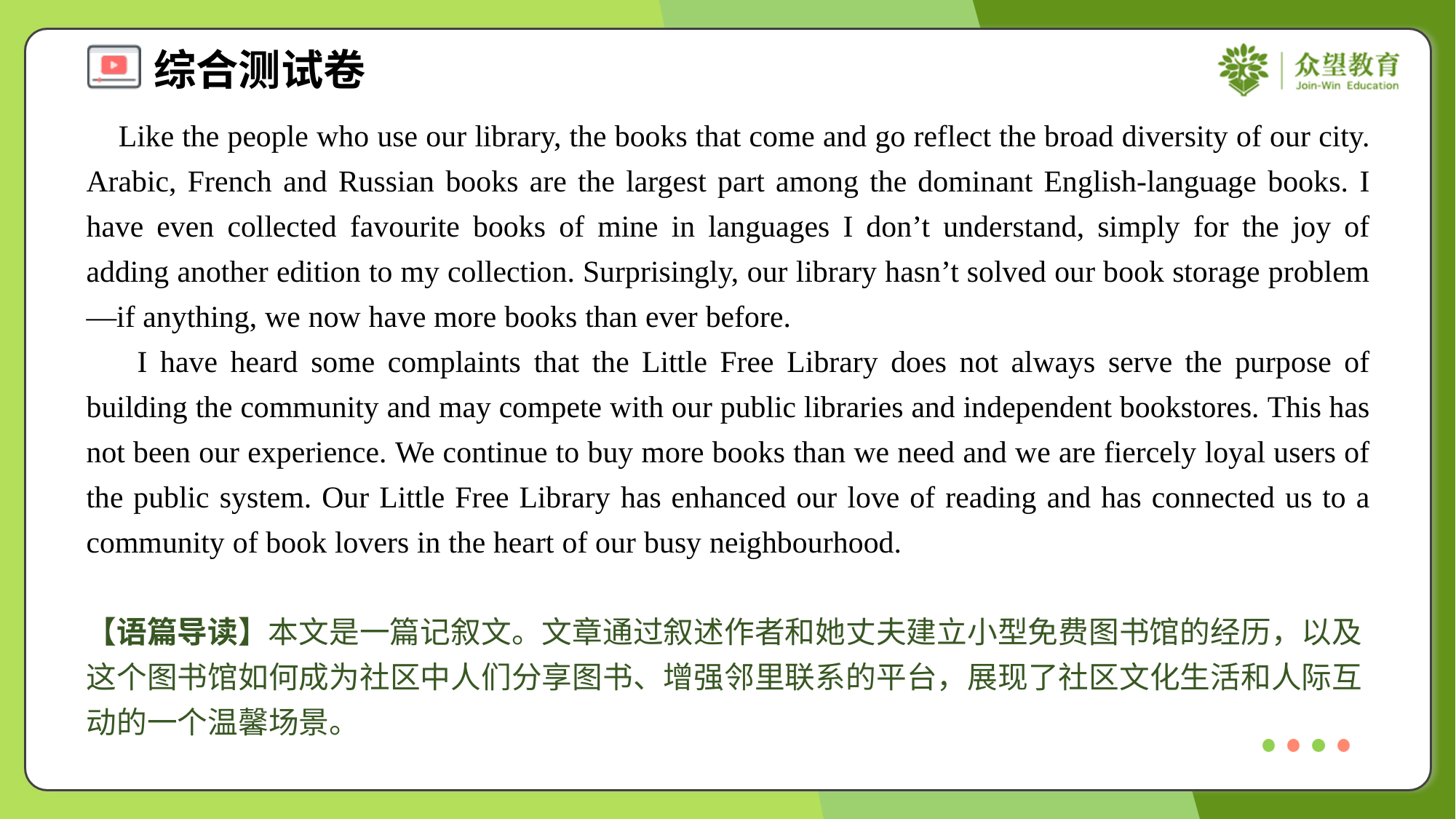

Like the people who use our library, the books that come and go reflect the broad diversity of our city. Arabic, French and Russian books are the largest part among the dominant English-language books. I have even collected favourite books of mine in languages I don’t understand, simply for the joy of adding another edition to my collection. Surprisingly, our library hasn’t solved our book storage problem—if anything, we now have more books than ever before.
    I have heard some complaints that the Little Free Library does not always serve the purpose of building the community and may compete with our public libraries and independent bookstores. This has not been our experience. We continue to buy more books than we need and we are fiercely loyal users of the public system. Our Little Free Library has enhanced our love of reading and has connected us to a community of book lovers in the heart of our busy neighbourhood.
【语篇导读】本文是一篇记叙文。文章通过叙述作者和她丈夫建立小型免费图书馆的经历，以及这个图书馆如何成为社区中人们分享图书、增强邻里联系的平台，展现了社区文化生活和人际互动的一个温馨场景。